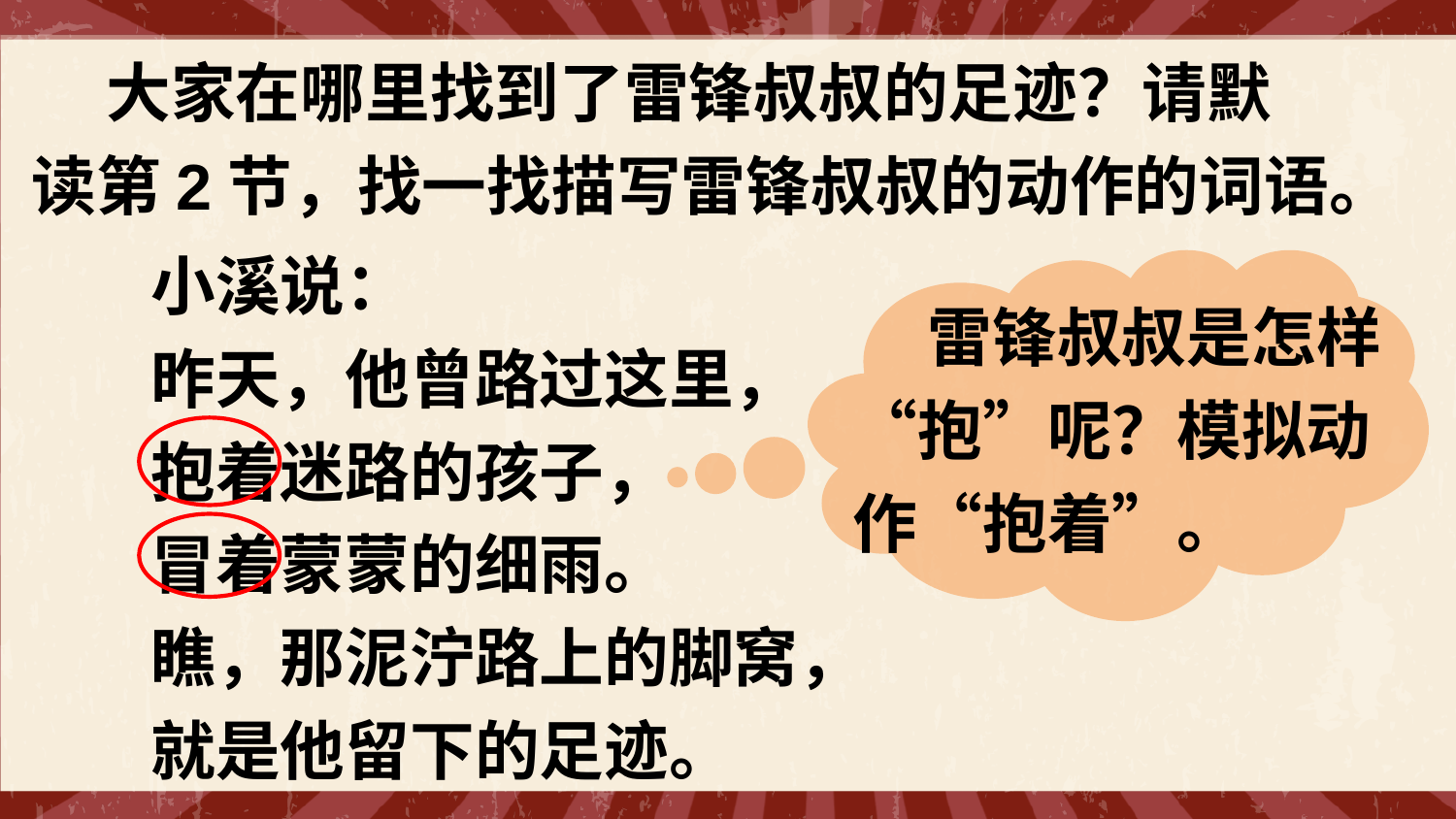

大家在哪里找到了雷锋叔叔的足迹？请默读第2节，找一找描写雷锋叔叔的动作的词语。
小溪说：
昨天，他曾路过这里，
抱着迷路的孩子，
冒着蒙蒙的细雨。
瞧，那泥泞路上的脚窝，
就是他留下的足迹。

    雷锋叔叔是怎样“抱”呢？模拟动作“抱着”。